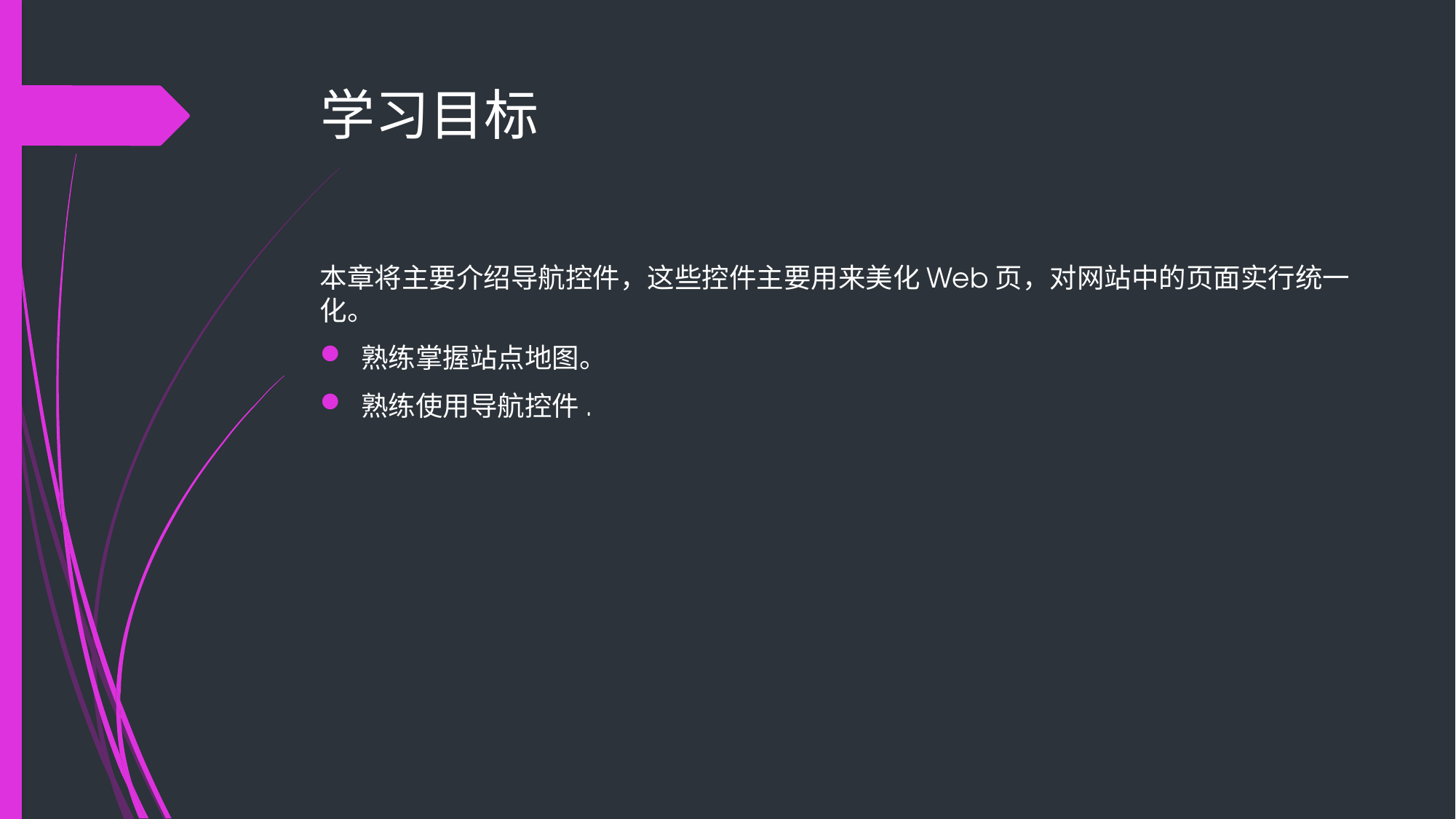

# 学习目标
本章将主要介绍导航控件，这些控件主要用来美化Web页，对网站中的页面实行统一化。
熟练掌握站点地图。
熟练使用导航控件.